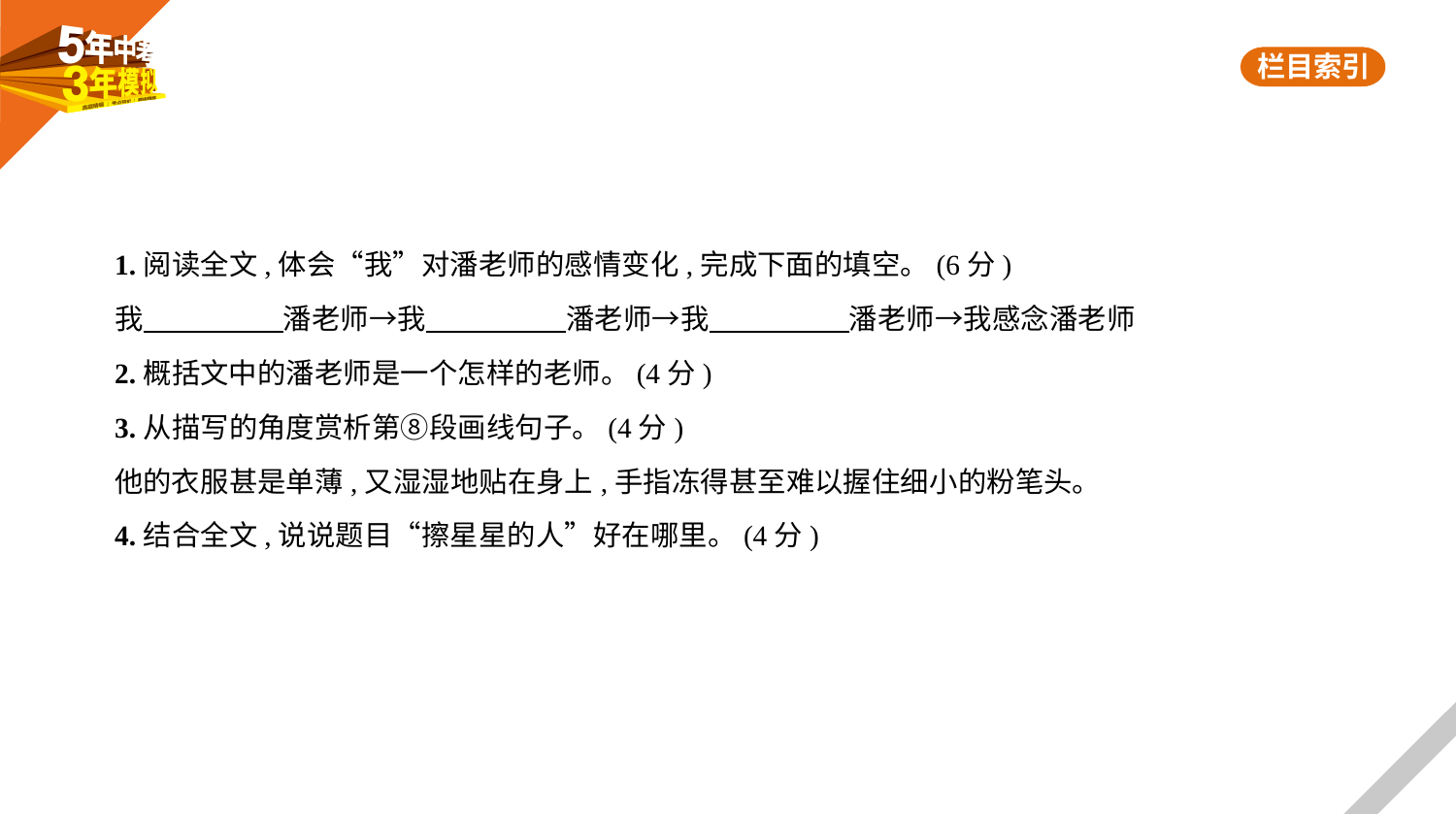

1.阅读全文,体会“我”对潘老师的感情变化,完成下面的填空。(6分)
我　　　　    潘老师→我　　　　    潘老师→我　　　　    潘老师→我感念潘老师
2.概括文中的潘老师是一个怎样的老师。(4分)
3.从描写的角度赏析第⑧段画线句子。(4分)
他的衣服甚是单薄,又湿湿地贴在身上,手指冻得甚至难以握住细小的粉笔头。
4.结合全文,说说题目“擦星星的人”好在哪里。(4分)